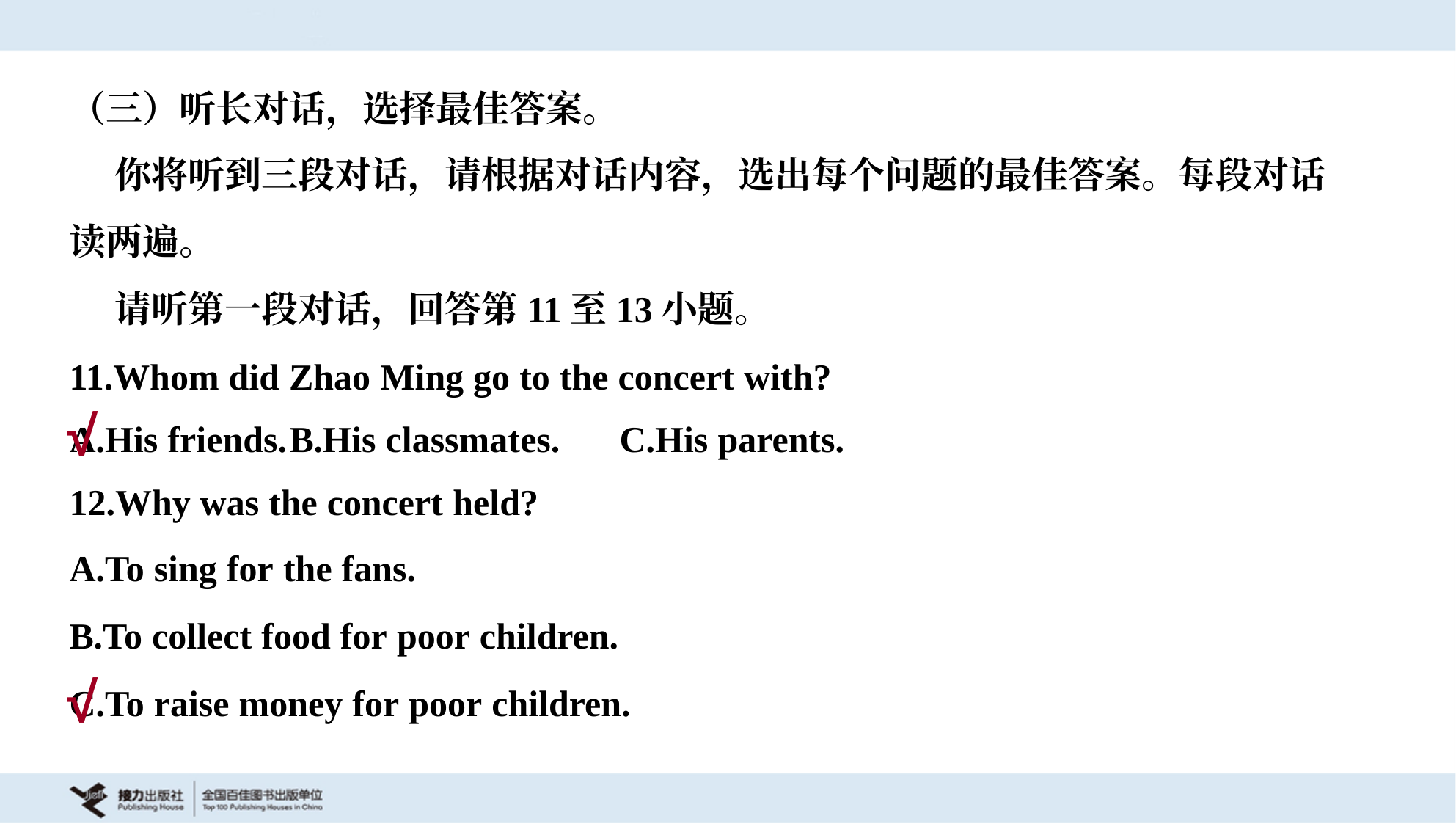

（三）听长对话，选择最佳答案。
    你将听到三段对话，请根据对话内容，选出每个问题的最佳答案。每段对话
读两遍。
    请听第一段对话，回答第11至13小题。
11.Whom did Zhao Ming go to the concert with?
A.His friends.	B.His classmates.	C.His parents.
√
12.Why was the concert held?
A.To sing for the fans.
B.To collect food for poor children.
C.To raise money for poor children.
√